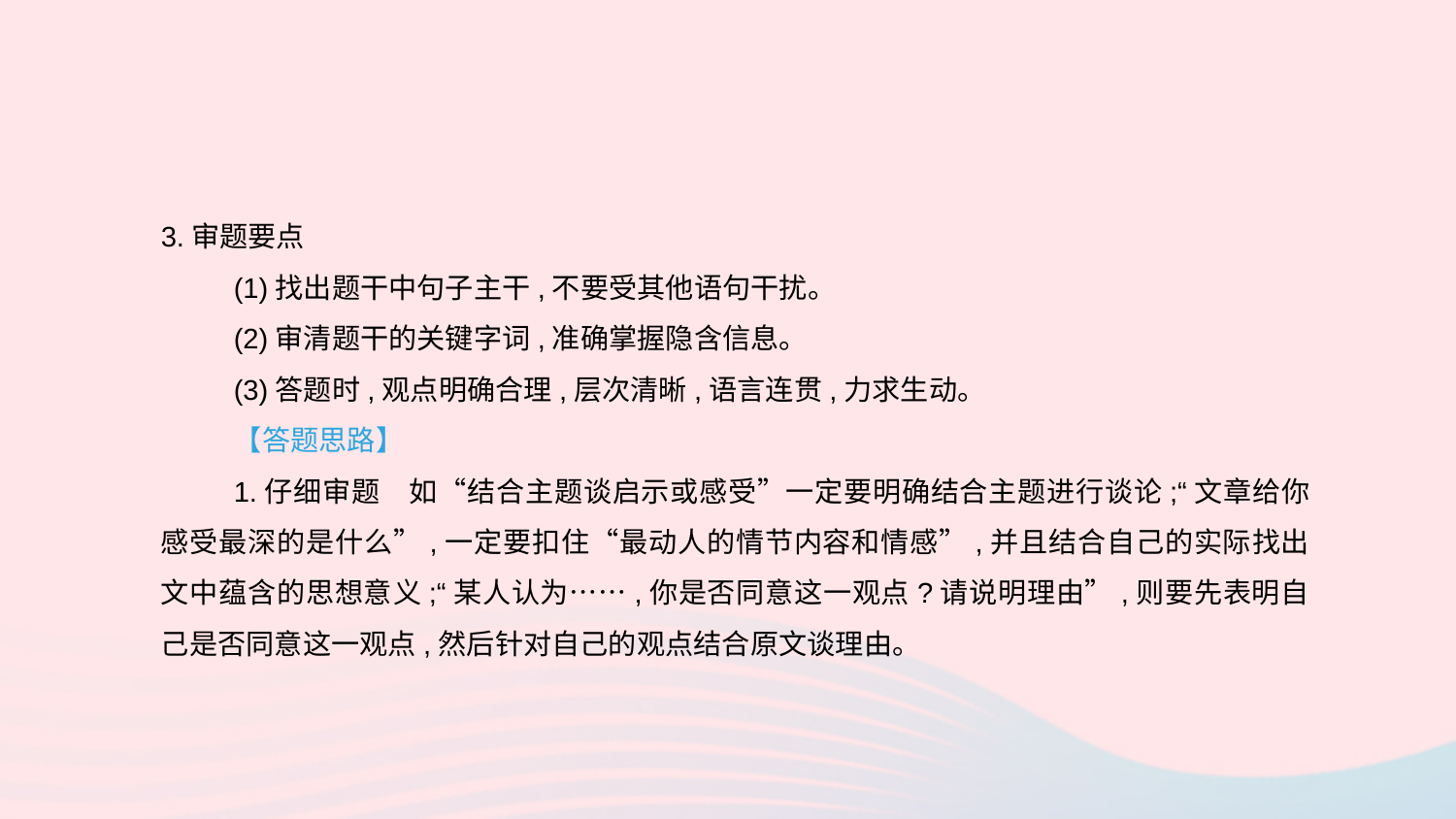

3.审题要点
(1)找出题干中句子主干,不要受其他语句干扰。
(2)审清题干的关键字词,准确掌握隐含信息。
(3)答题时,观点明确合理,层次清晰,语言连贯,力求生动。
【答题思路】
1.仔细审题　如“结合主题谈启示或感受”一定要明确结合主题进行谈论;“文章给你感受最深的是什么”,一定要扣住“最动人的情节内容和情感”,并且结合自己的实际找出文中蕴含的思想意义;“某人认为……,你是否同意这一观点?请说明理由”,则要先表明自己是否同意这一观点,然后针对自己的观点结合原文谈理由。